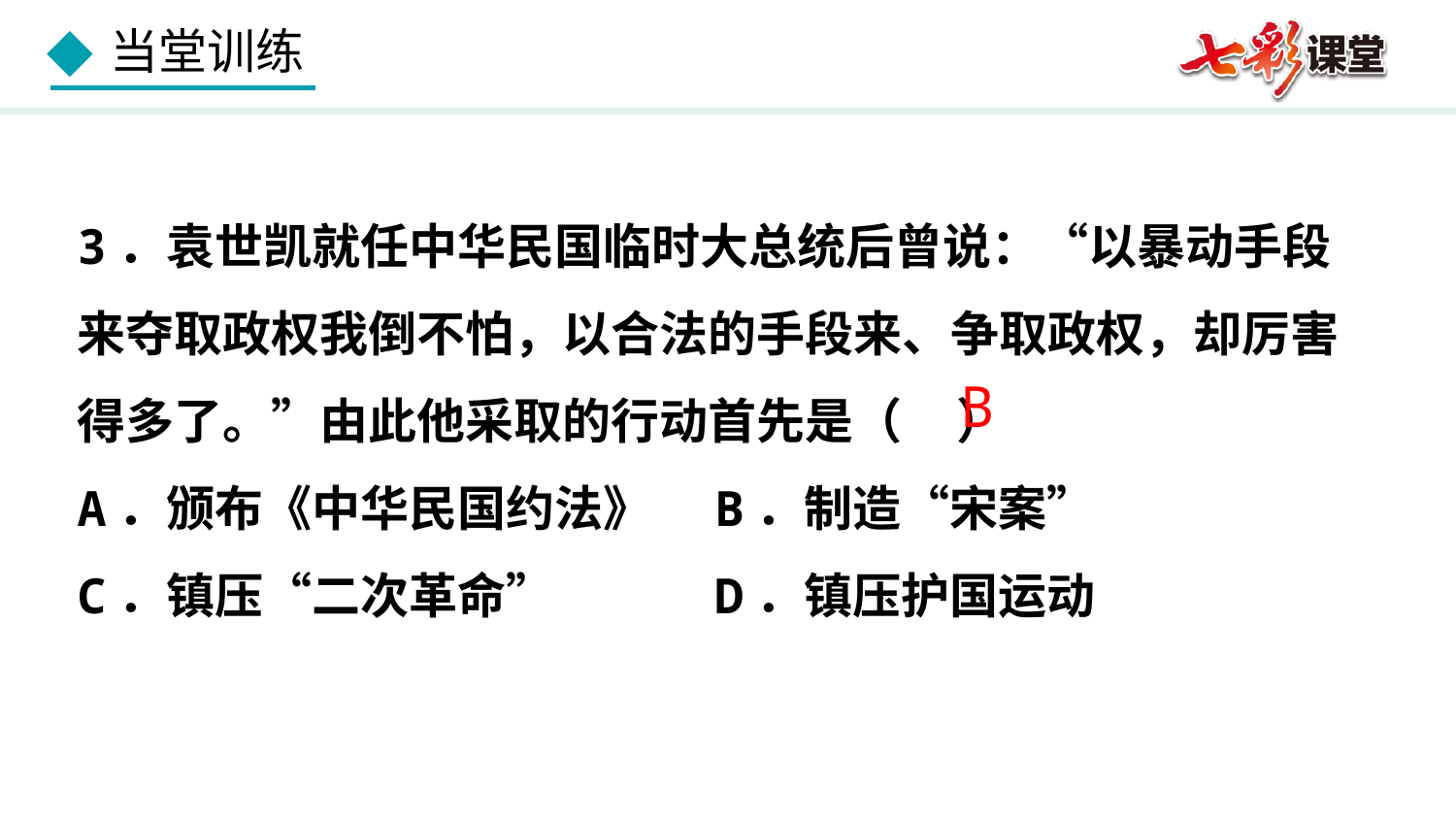

3．袁世凯就任中华民国临时大总统后曾说：“以暴动手段来夺取政权我倒不怕，以合法的手段来、争取政权，却厉害得多了。”由此他采取的行动首先是（     ）
A．颁布《中华民国约法》	    B．制造“宋案”
C．镇压“二次革命”	    D．镇压护国运动
B